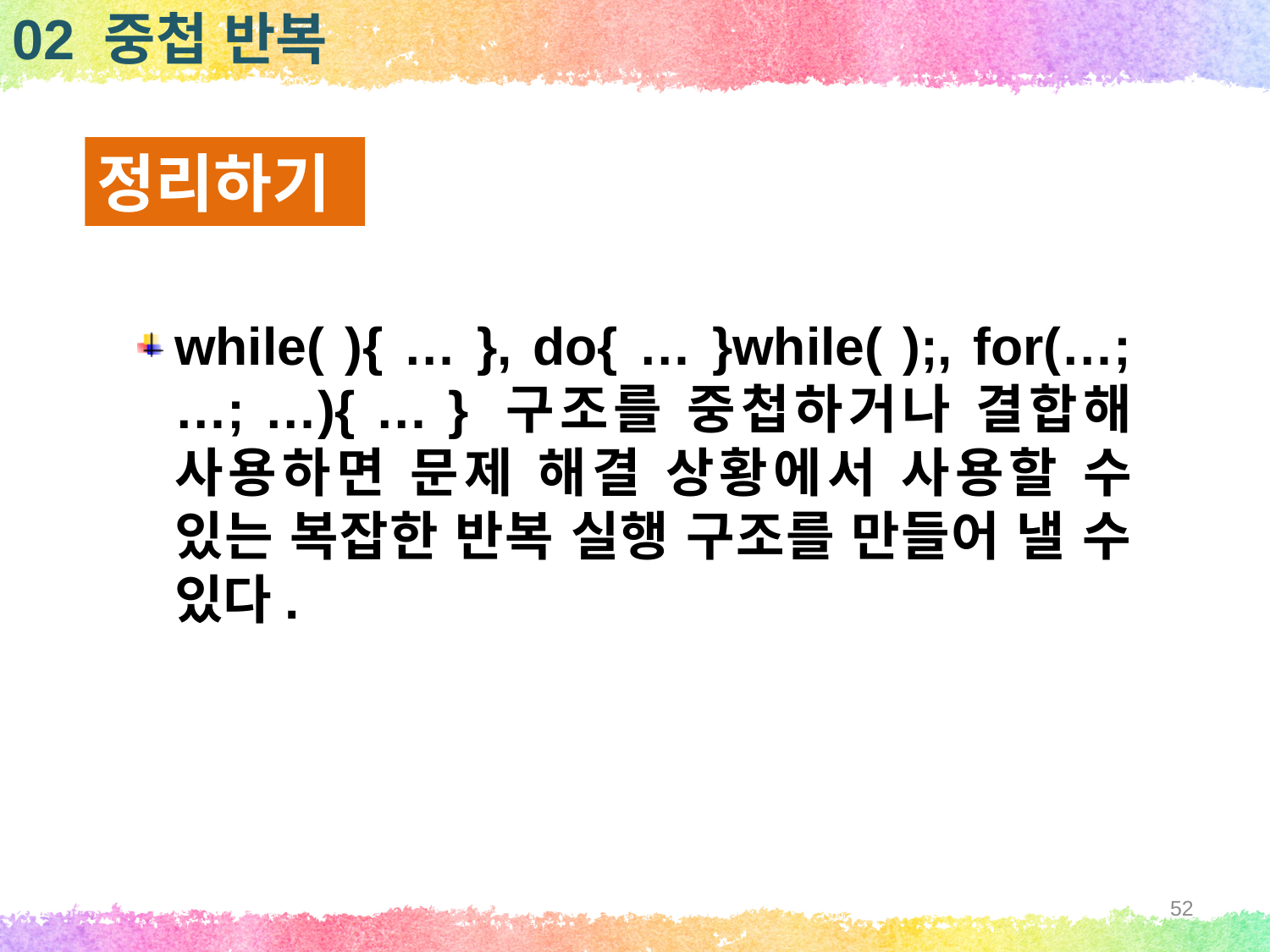

02 중첩 반복
정리하기
while( ){ … }, do{ … }while( );, for(…; …; …){ … } 구조를 중첩하거나 결합해 사용하면 문제 해결 상황에서 사용할 수 있는 복잡한 반복 실행 구조를 만들어 낼 수 있다.
52